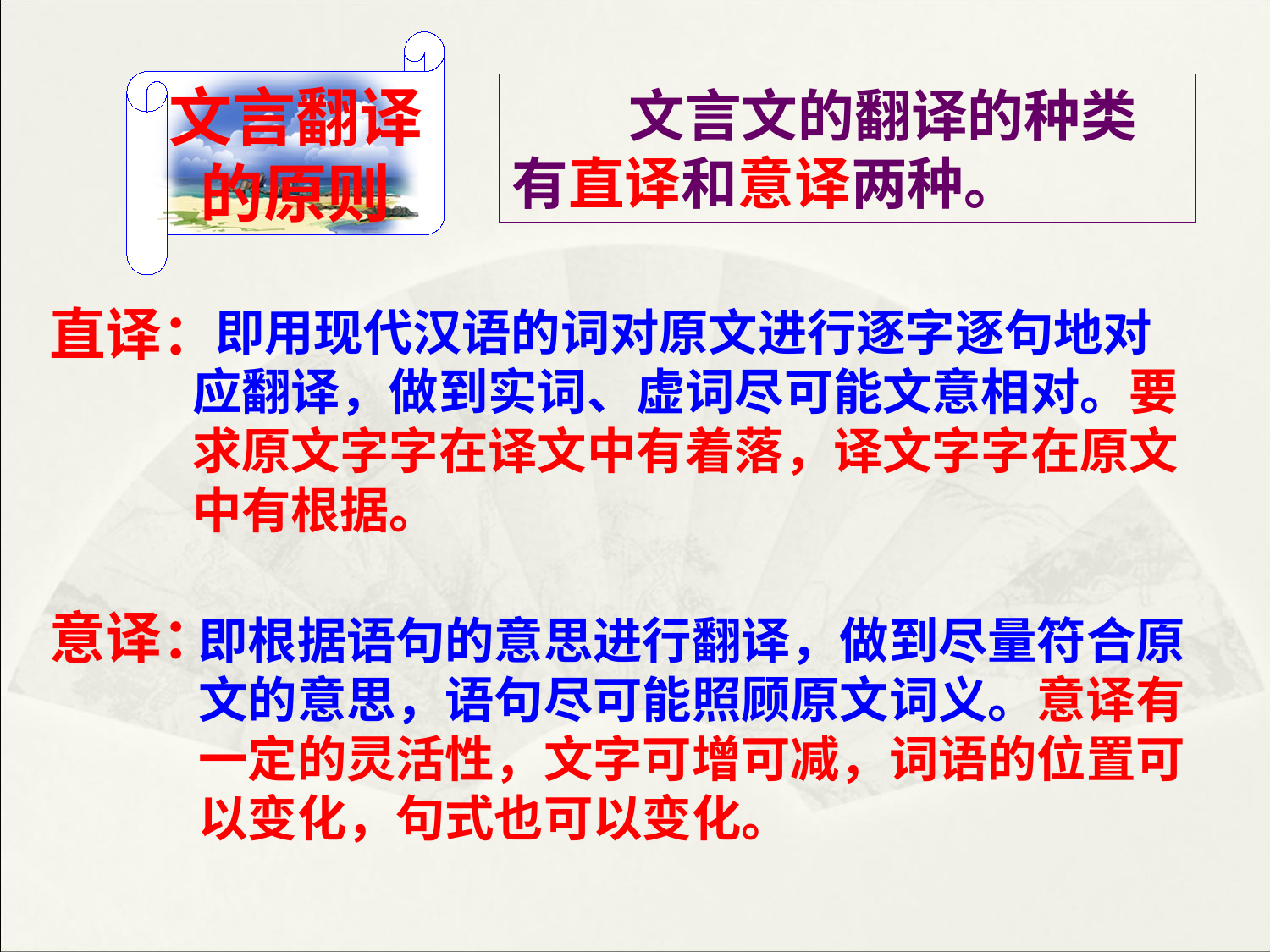

文言翻译
的原则
        文言文的翻译的种类有直译和意译两种。
直译：
 即用现代汉语的词对原文进行逐字逐句地对应翻译，做到实词、虚词尽可能文意相对。要求原文字字在译文中有着落，译文字字在原文中有根据。
意译：
即根据语句的意思进行翻译，做到尽量符合原文的意思，语句尽可能照顾原文词义。意译有一定的灵活性，文字可增可减，词语的位置可以变化，句式也可以变化。